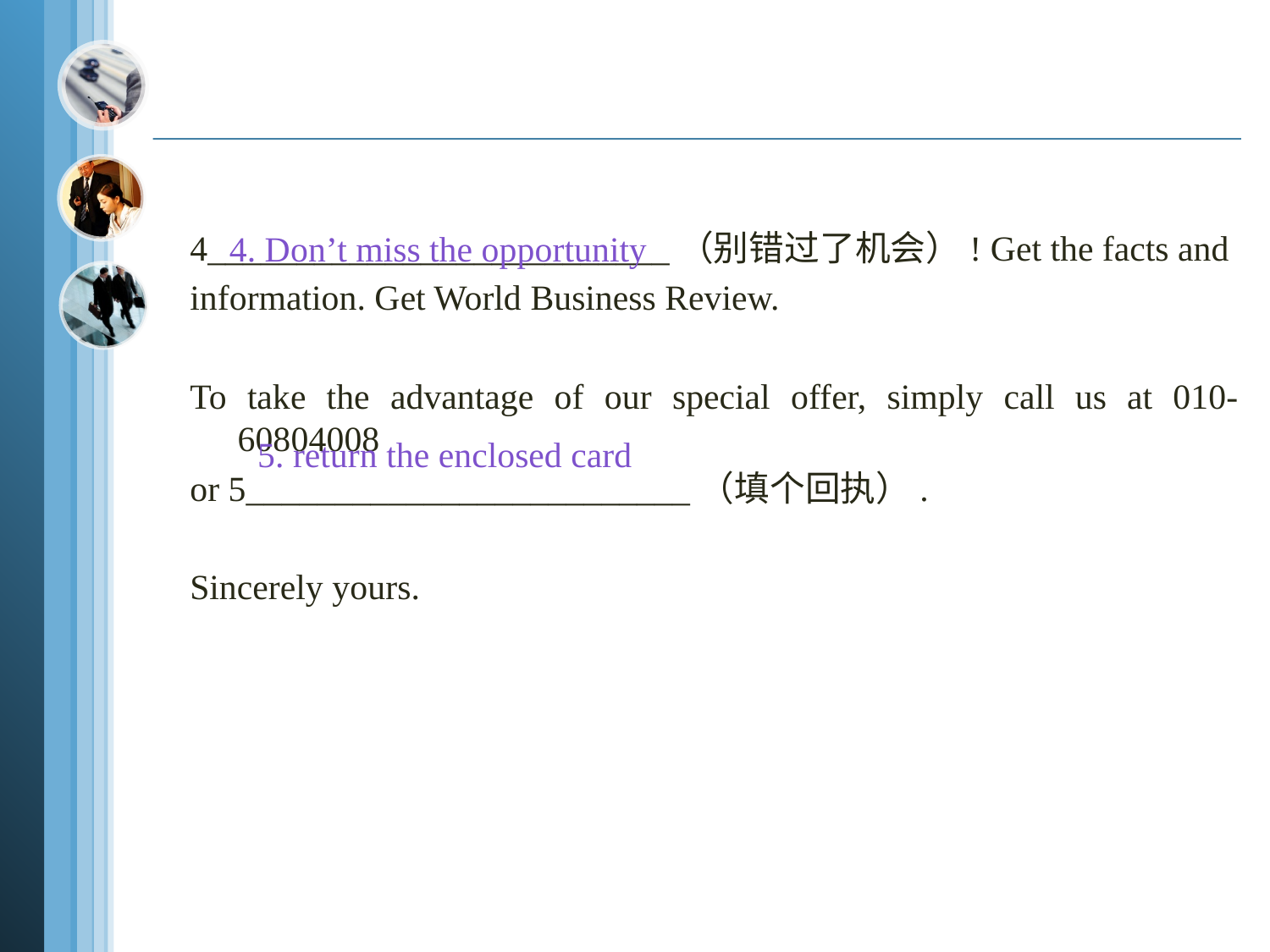

#
4__________________________（别错过了机会）! Get the facts and
information. Get World Business Review.

To take the advantage of our special offer, simply call us at 010-60804008
or 5_________________________（填个回执）.

Sincerely yours.

4. Don’t miss the opportunity

5. return the enclosed card